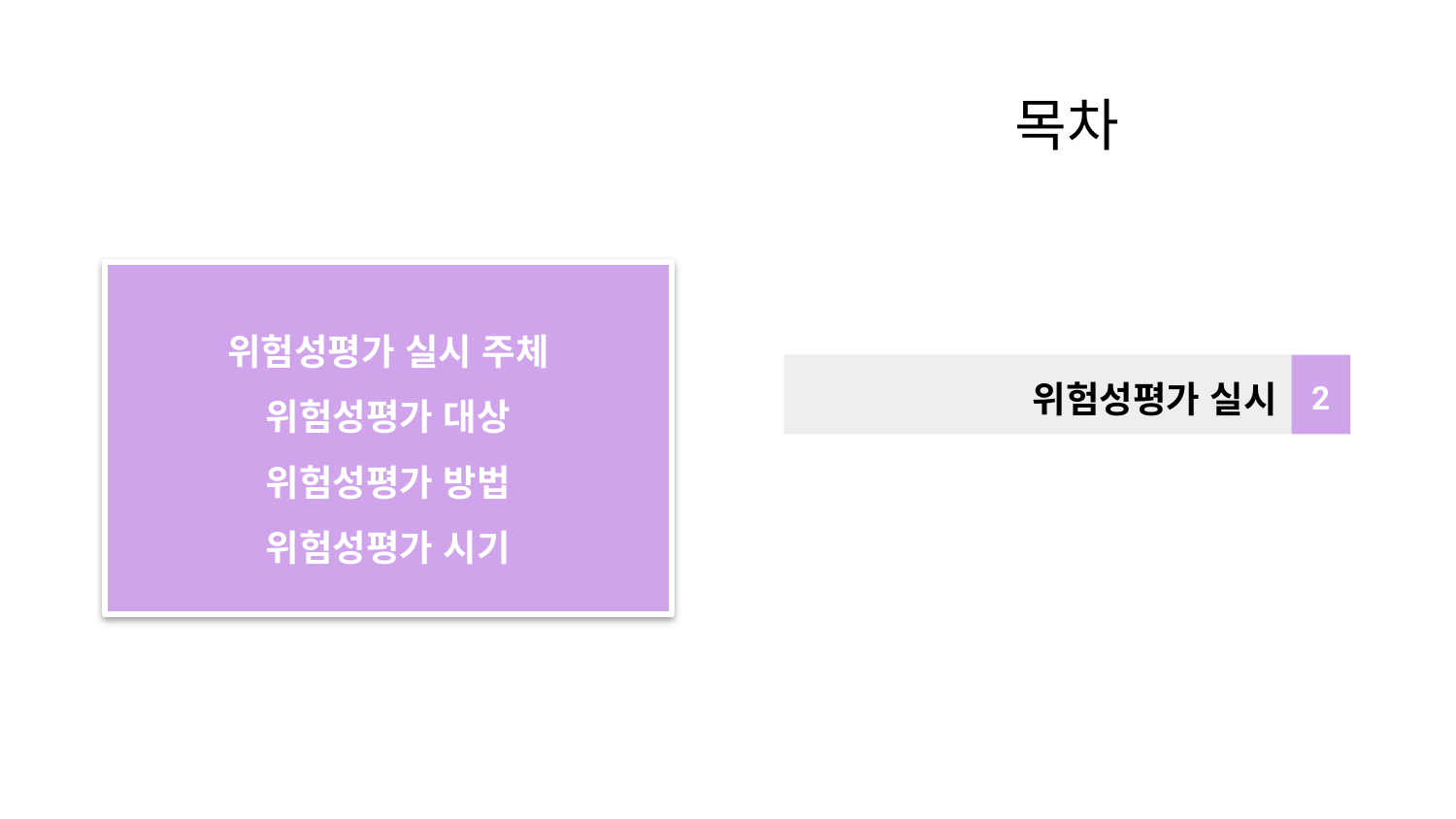

# 목차
위험성평가 실시 주체
위험성평가 대상
위험성평가 방법
위험성평가 시기
위험성평가 실시
2